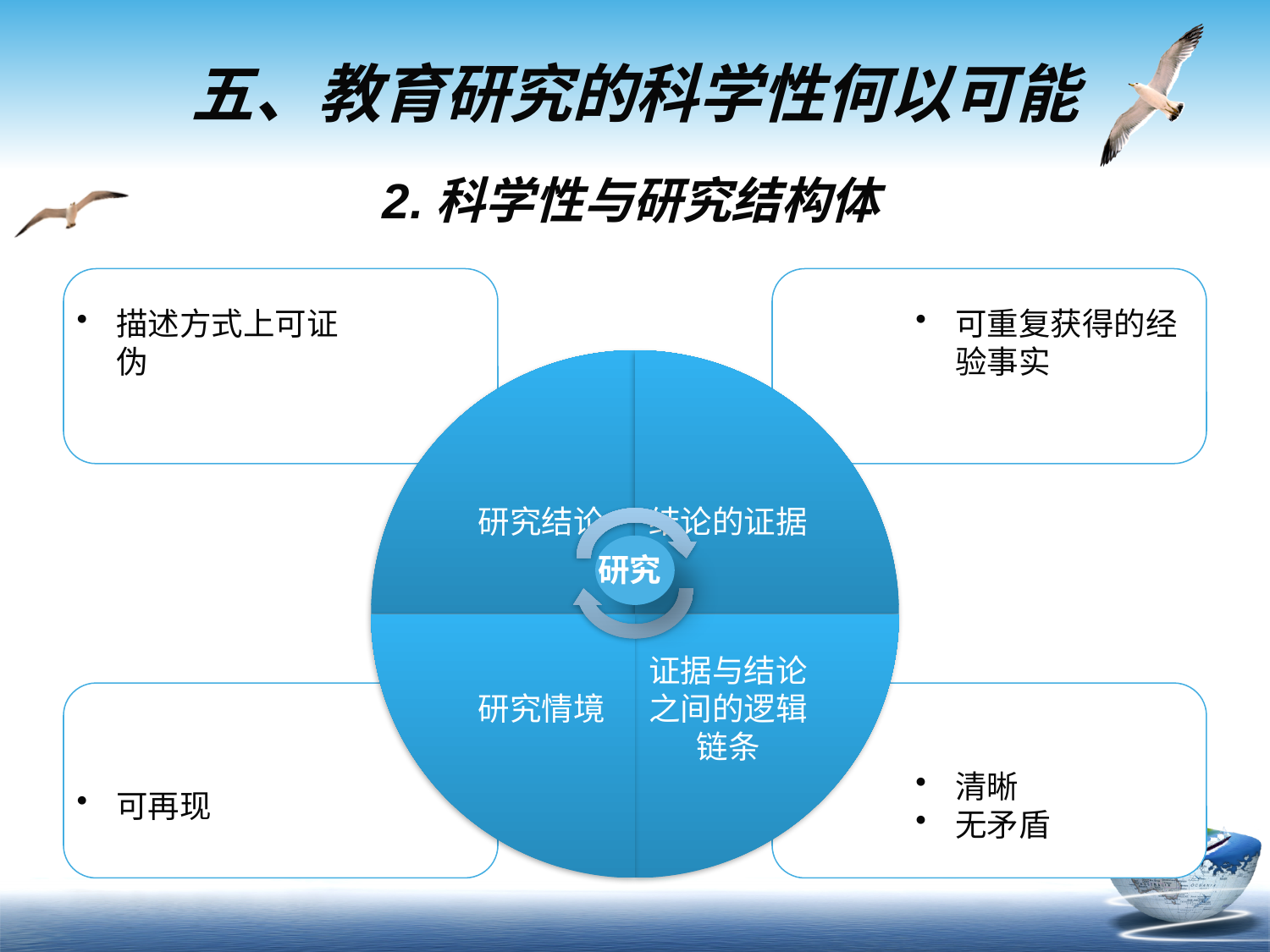

五、教育研究的科学性何以可能
# 2.科学性与研究结构体
研究结论
结论的证据
证据与结论之间的逻辑链条
研究情境
描述方式上可证伪
可重复获得的经验事实
清晰
无矛盾
可再现

研究